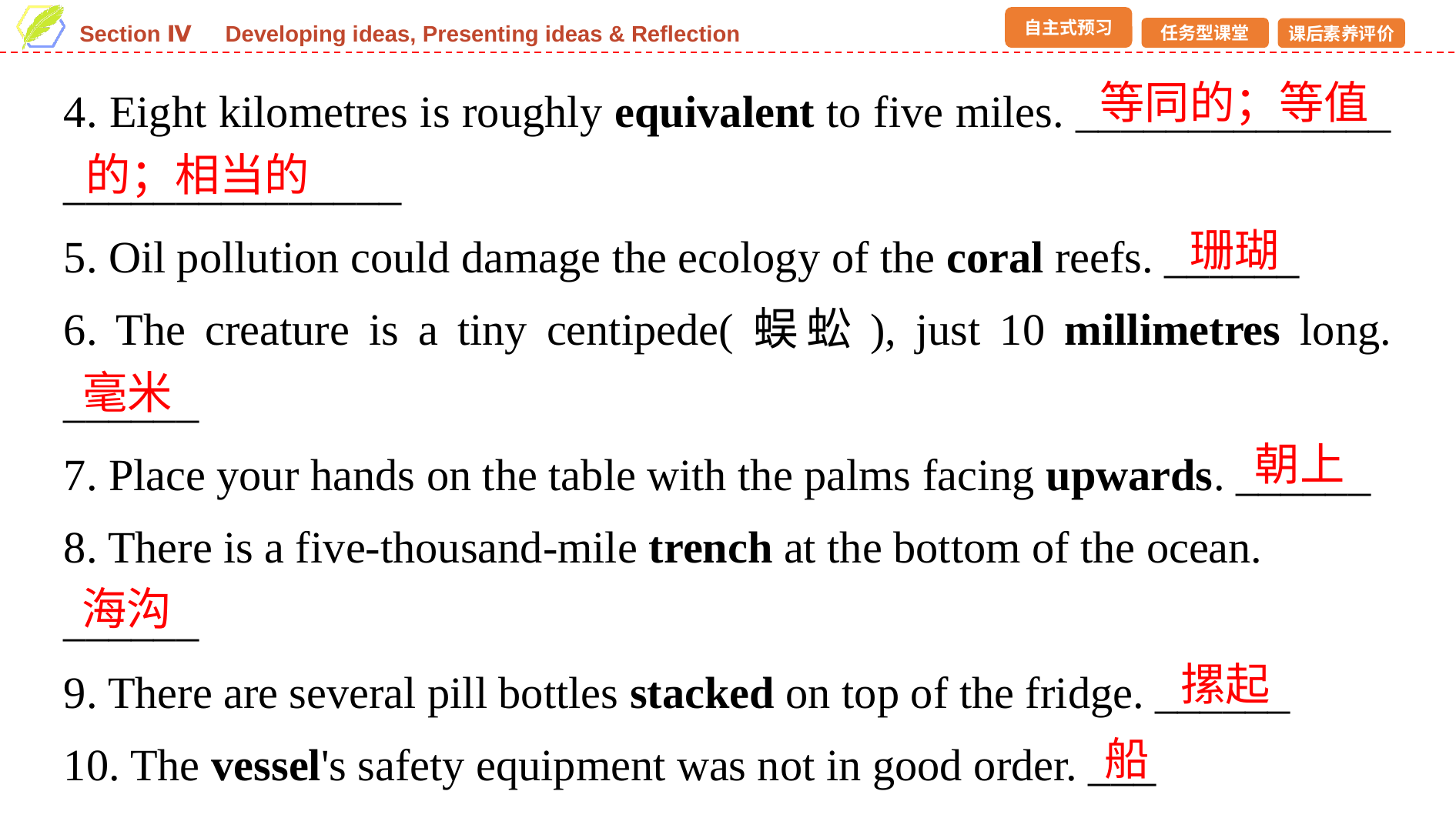

4. Eight kilometres is roughly equivalent to five miles. ______________ _______________
5. Oil pollution could damage the ecology of the coral reefs. ______
6. The creature is a tiny centipede(蜈蚣), just 10 millimetres long. ______
7. Place your hands on the table with the palms facing upwards. ______
8. There is a five-thousand-mile trench at the bottom of the ocean. ______
9. There are several pill bottles stacked on top of the fridge. ______
10. The vessel's safety equipment was not in good order. ___
等同的；等值
的；相当的
珊瑚
毫米
朝上
海沟
摞起
船